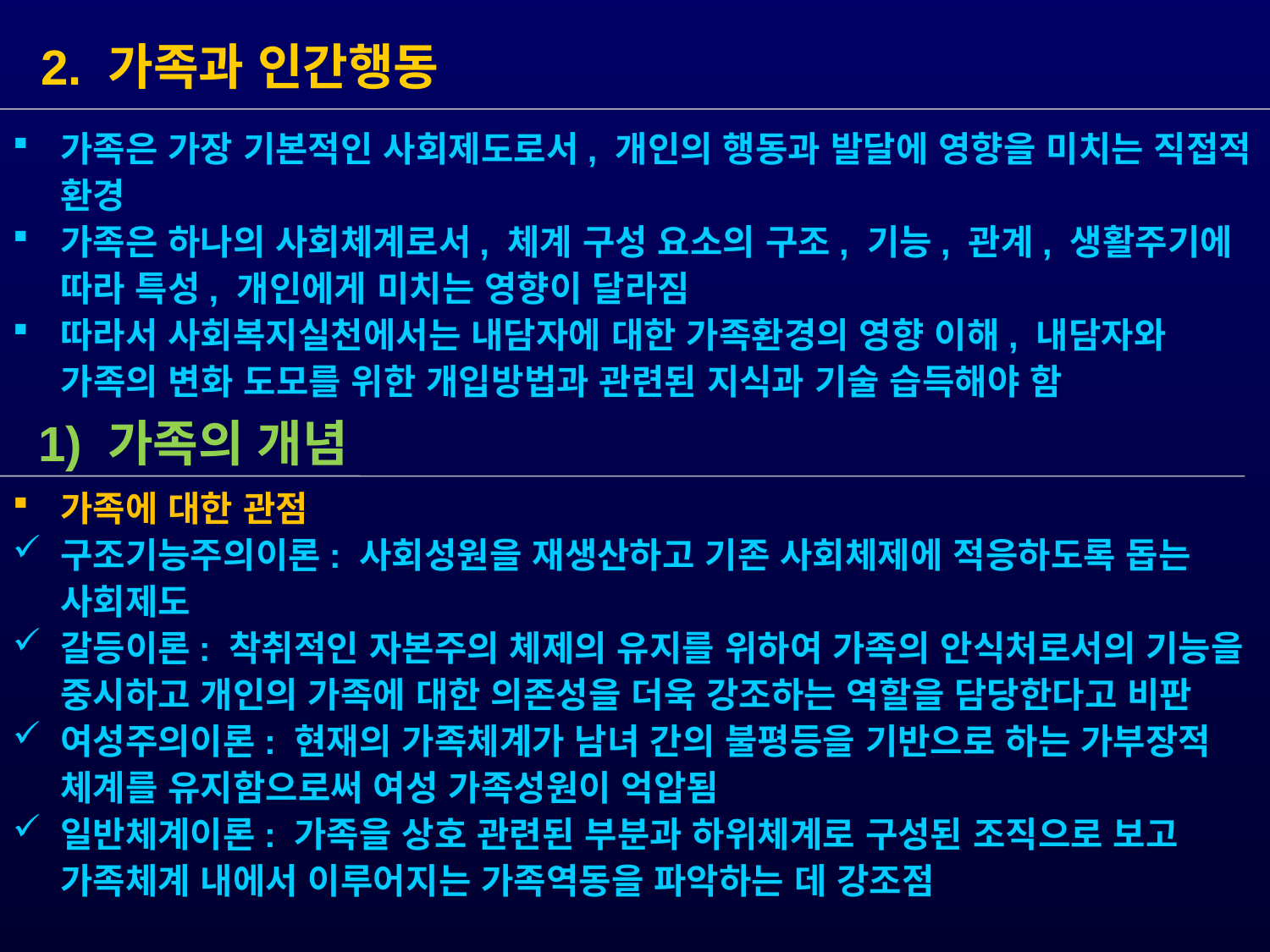

2. 가족과 인간행동

가족은 가장 기본적인 사회제도로서, 개인의 행동과 발달에 영향을 미치는 직접적 환경
가족은 하나의 사회체계로서, 체계 구성 요소의 구조, 기능, 관계, 생활주기에 따라 특성, 개인에게 미치는 영향이 달라짐
따라서 사회복지실천에서는 내담자에 대한 가족환경의 영향 이해, 내담자와
    가족의 변화 도모를 위한 개입방법과 관련된 지식과 기술 습득해야 함
 1) 가족의 개념

가족에 대한 관점
구조기능주의이론: 사회성원을 재생산하고 기존 사회체제에 적응하도록 돕는 사회제도
갈등이론: 착취적인 자본주의 체제의 유지를 위하여 가족의 안식처로서의 기능을 중시하고 개인의 가족에 대한 의존성을 더욱 강조하는 역할을 담당한다고 비판
여성주의이론: 현재의 가족체계가 남녀 간의 불평등을 기반으로 하는 가부장적 체계를 유지함으로써 여성 가족성원이 억압됨
일반체계이론: 가족을 상호 관련된 부분과 하위체계로 구성된 조직으로 보고 가족체계 내에서 이루어지는 가족역동을 파악하는 데 강조점